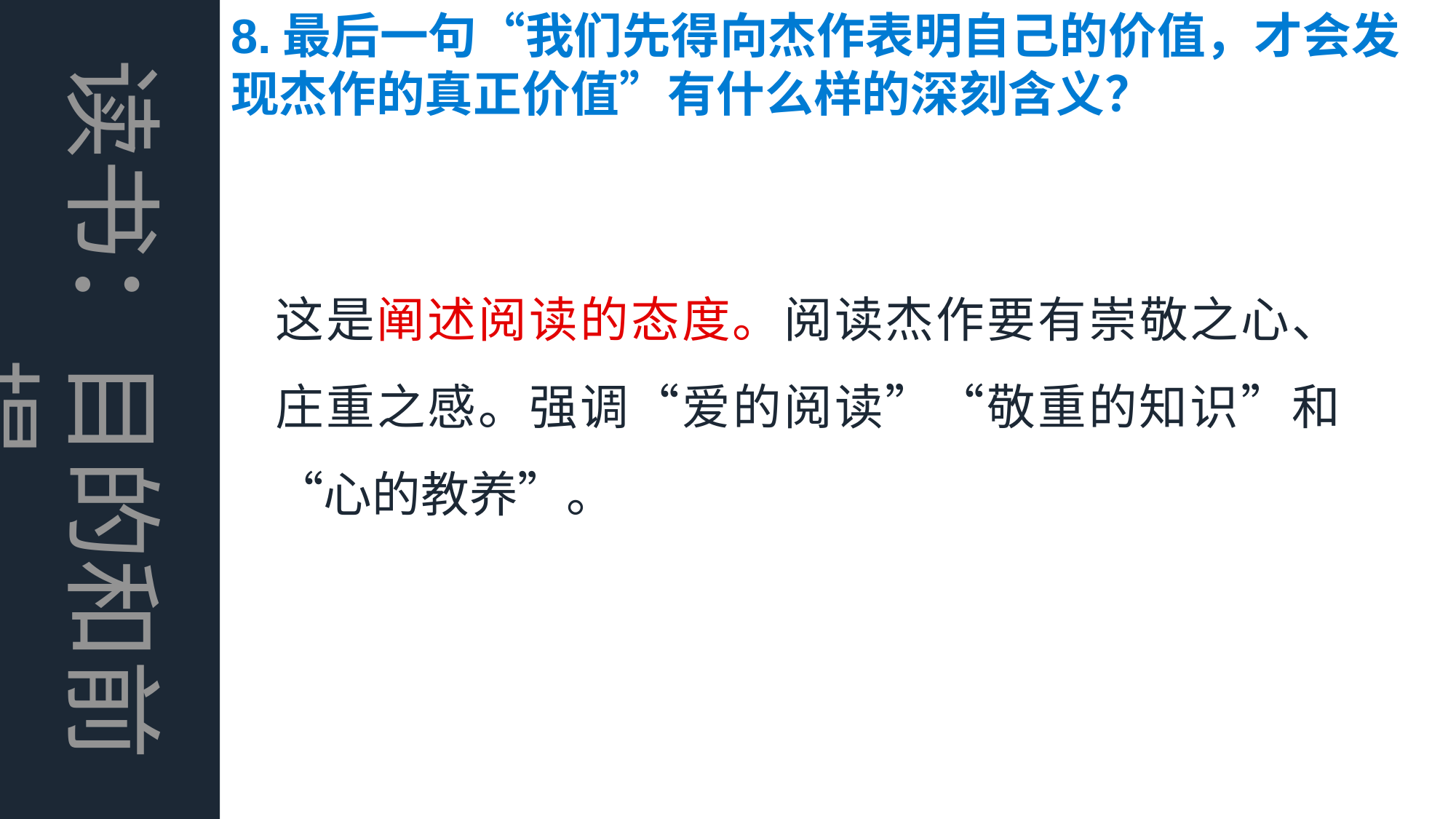

8.最后一句“我们先得向杰作表明自己的价值，才会发现杰作的真正价值”有什么样的深刻含义？
读书：目的和前提
这是阐述阅读的态度。阅读杰作要有崇敬之心、庄重之感。强调“爱的阅读”“敬重的知识”和“心的教养”。